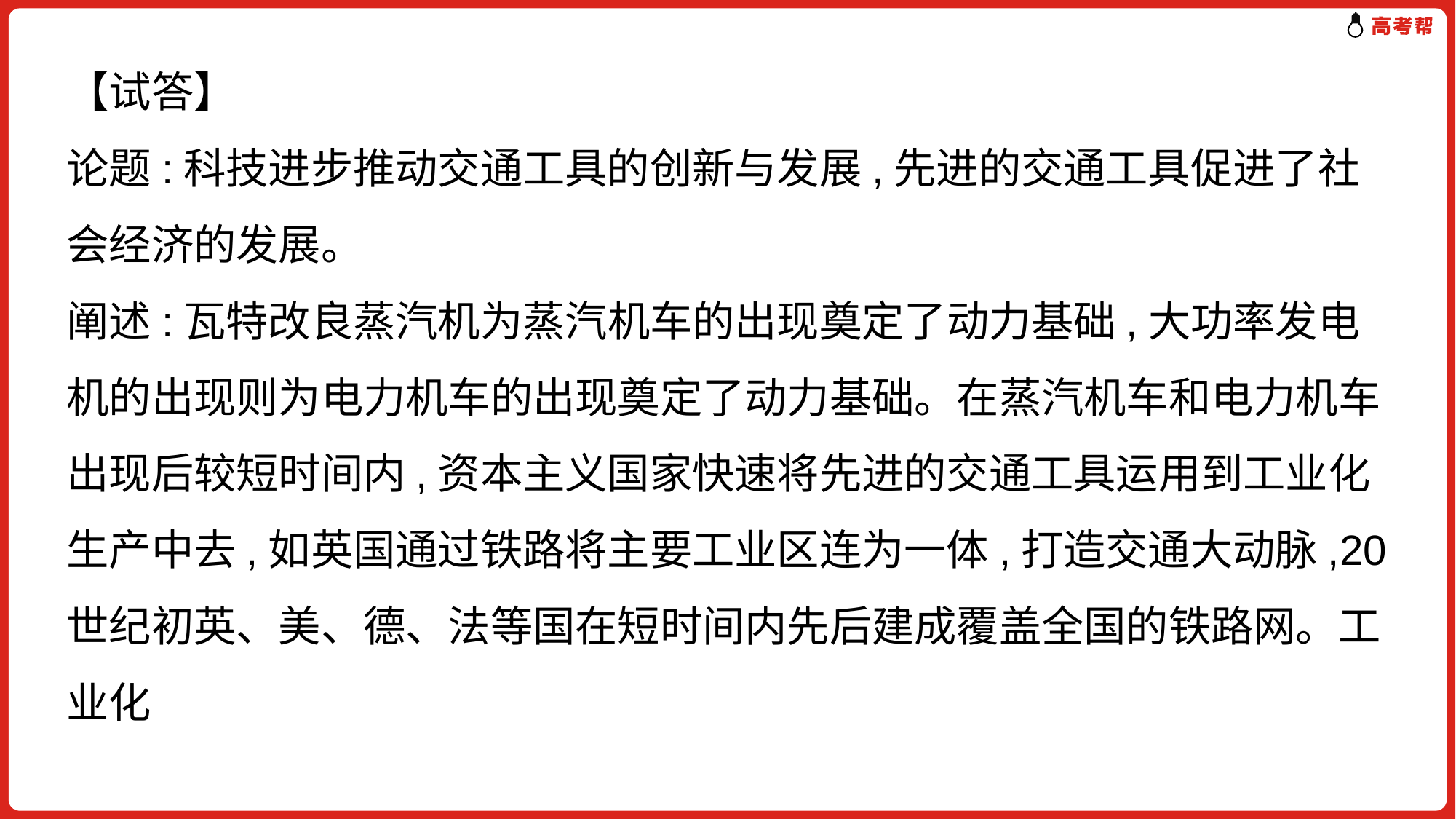

【试答】
论题:科技进步推动交通工具的创新与发展,先进的交通工具促进了社会经济的发展。
阐述:瓦特改良蒸汽机为蒸汽机车的出现奠定了动力基础,大功率发电机的出现则为电力机车的出现奠定了动力基础。在蒸汽机车和电力机车出现后较短时间内,资本主义国家快速将先进的交通工具运用到工业化生产中去,如英国通过铁路将主要工业区连为一体,打造交通大动脉,20世纪初英、美、德、法等国在短时间内先后建成覆盖全国的铁路网。工业化